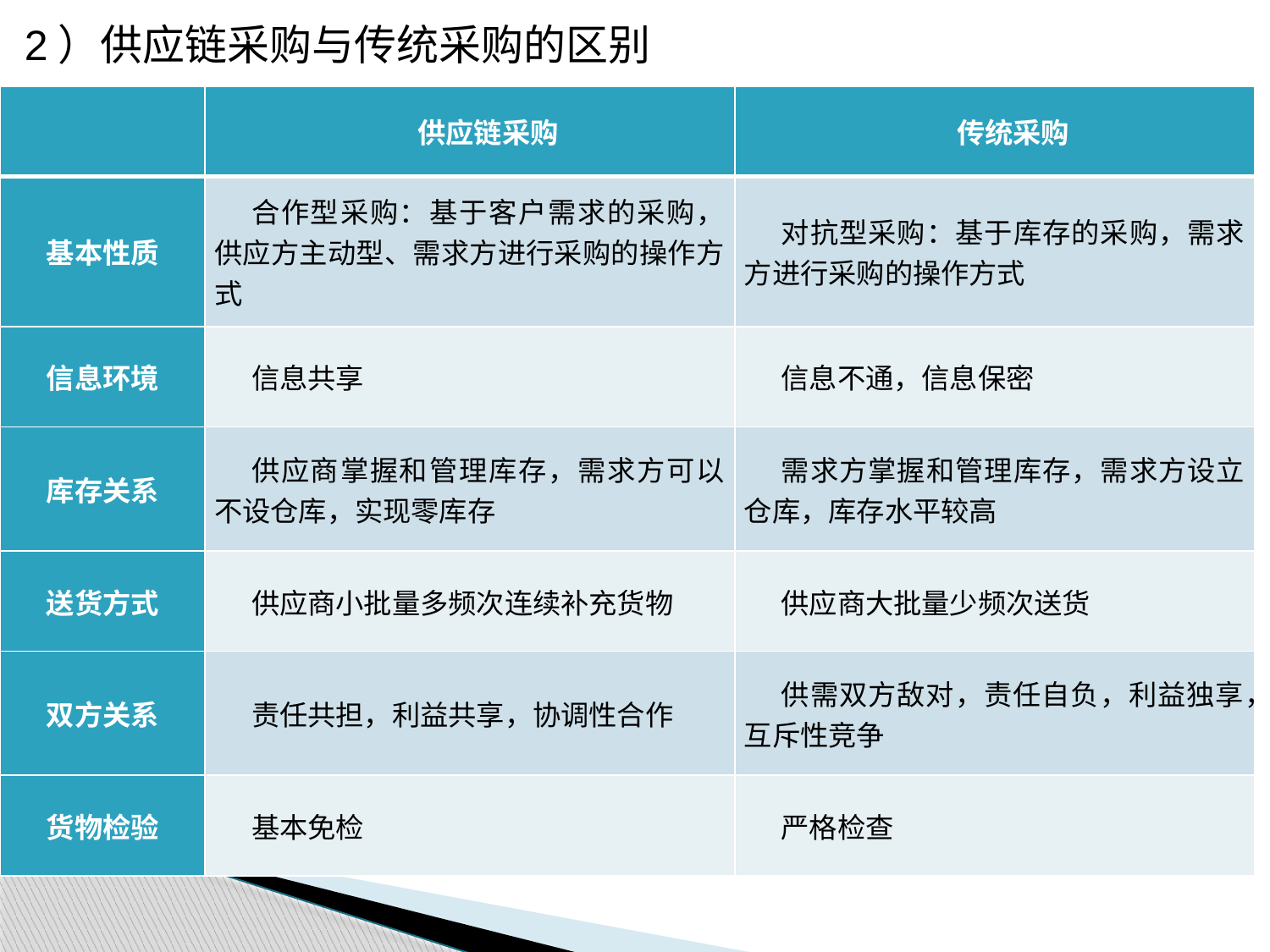

2）供应链采购与传统采购的区别
|  | 供应链采购 | 传统采购 |
| --- | --- | --- |
| 基本性质 | 合作型采购：基于客户需求的采购，供应方主动型、需求方进行采购的操作方式 | 对抗型采购：基于库存的采购，需求方进行采购的操作方式 |
| 信息环境 | 信息共享 | 信息不通，信息保密 |
| 库存关系 | 供应商掌握和管理库存，需求方可以不设仓库，实现零库存 | 需求方掌握和管理库存，需求方设立仓库，库存水平较高 |
| 送货方式 | 供应商小批量多频次连续补充货物 | 供应商大批量少频次送货 |
| 双方关系 | 责任共担，利益共享，协调性合作 | 供需双方敌对，责任自负，利益独享，互斥性竞争 |
| 货物检验 | 基本免检 | 严格检查 |